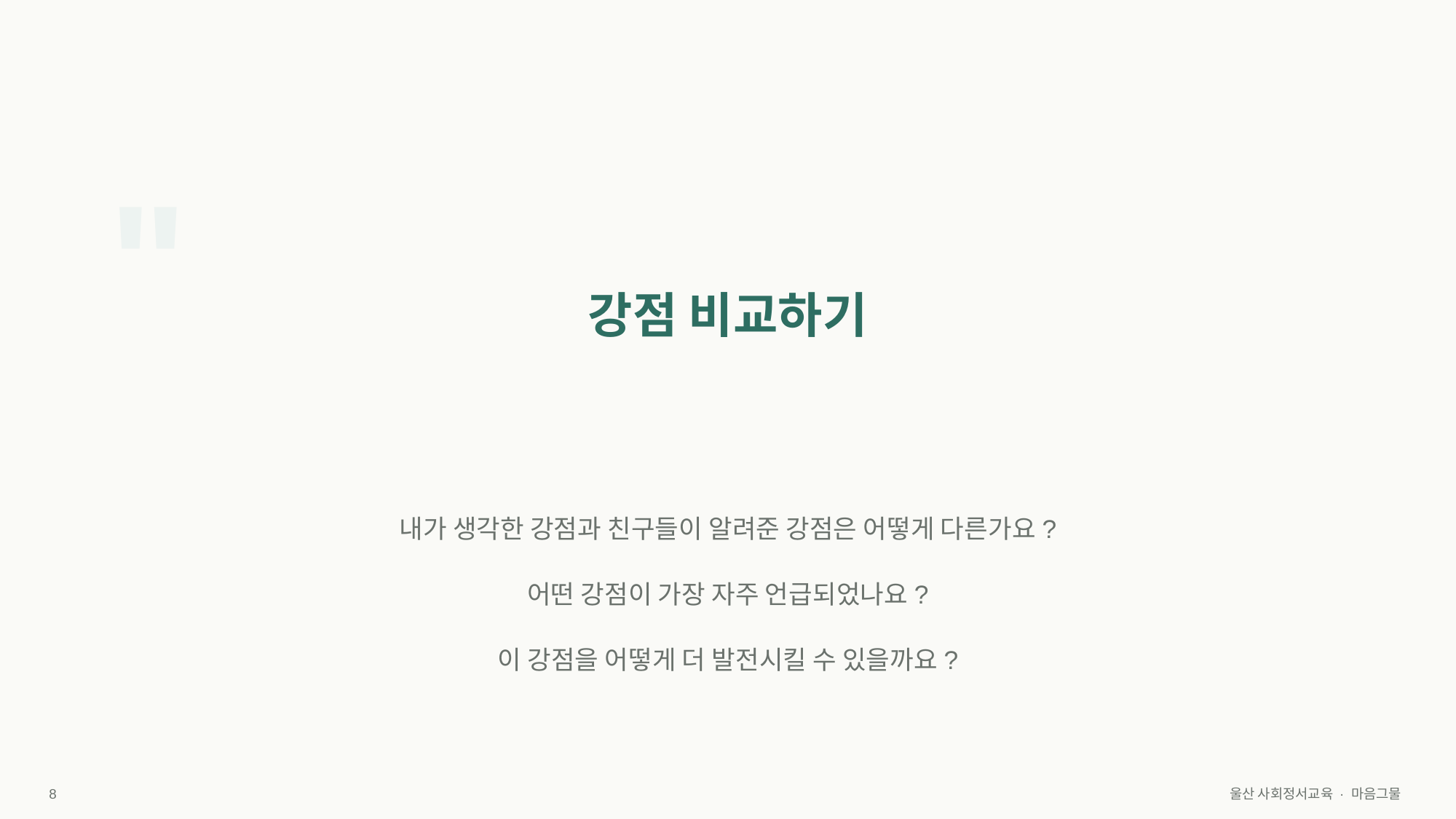

"
강점 비교하기
내가 생각한 강점과 친구들이 알려준 강점은 어떻게 다른가요?
어떤 강점이 가장 자주 언급되었나요?
이 강점을 어떻게 더 발전시킬 수 있을까요?
8
울산 사회정서교육 · 마음그물